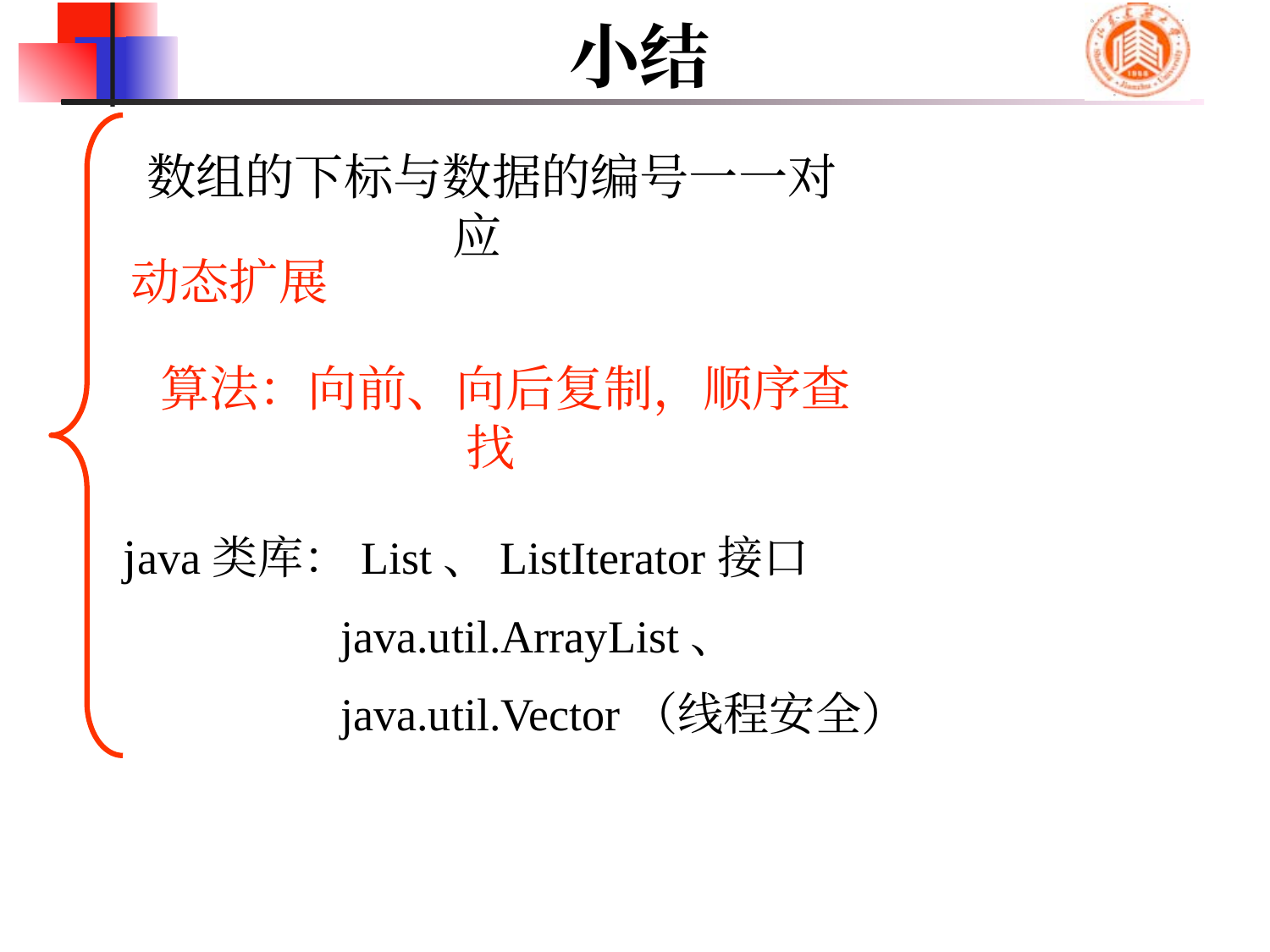

# 小结

 数组的下标与数据的编号一一对应
动态扩展
 算法：向前、向后复制，顺序查找
java类库：List、ListIterator接口
                   java.util.ArrayList、
                   java.util.Vector（线程安全）